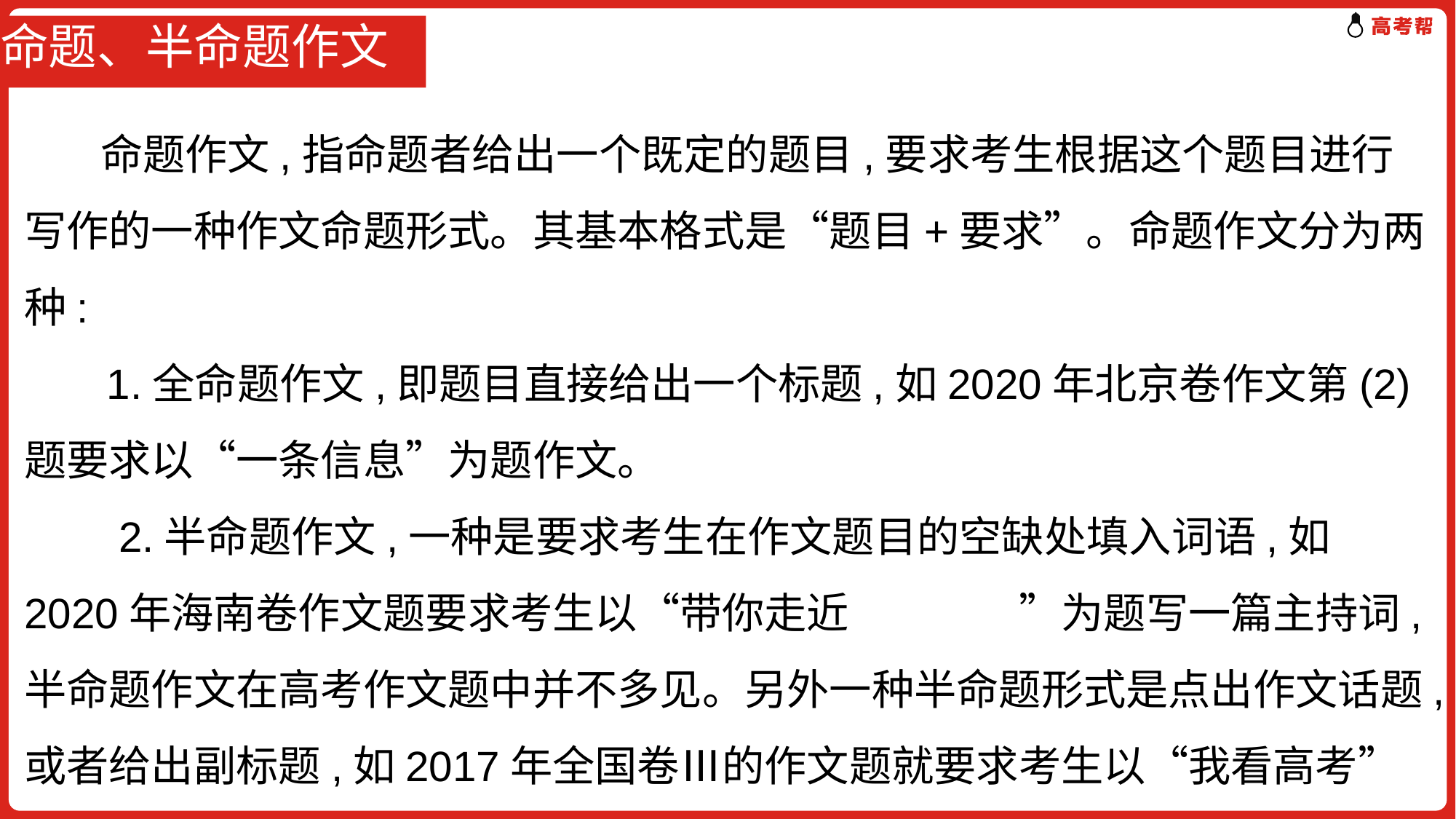

# 命题、半命题作文
       命题作文,指命题者给出一个既定的题目,要求考生根据这个题目进行写作的一种作文命题形式。其基本格式是“题目+要求”。命题作文分为两种:
       1.全命题作文,即题目直接给出一个标题,如2020年北京卷作文第(2)题要求以“一条信息”为题作文。
        2.半命题作文,一种是要求考生在作文题目的空缺处填入词语,如2020年海南卷作文题要求考生以“带你走近　　　　”为题写一篇主持词,半命题作文在高考作文题中并不多见。另外一种半命题形式是点出作文话题,或者给出副标题,如2017年全国卷Ⅲ的作文题就要求考生以“我看高考”或“我的高考”为副标题进行写作。